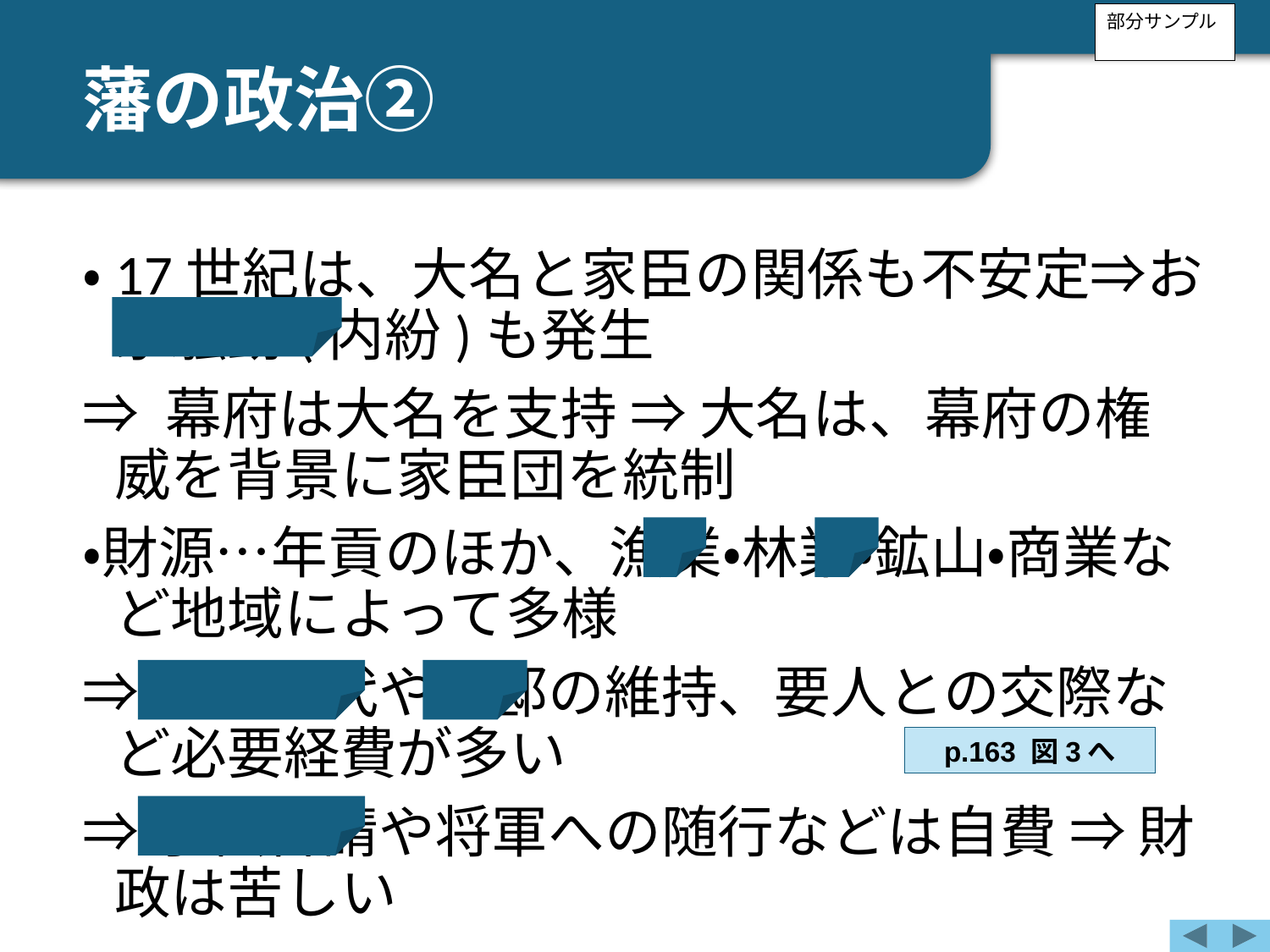

部分サンプル
藩の政治②
・17世紀は、大名と家臣の関係も不安定⇒お家騒動(内紛)も発生
⇒ 幕府は大名を支持 ⇒ 大名は、幕府の権威を背景に家臣団を統制
・財源…年貢のほか、漁業・林業・鉱山・商業など地域によって多様
⇒参勤交代や藩邸の維持、要人との交際など必要経費が多い
⇒手伝普請や将軍への随行などは自費 ⇒ 財政は苦しい

p.163 図3へ